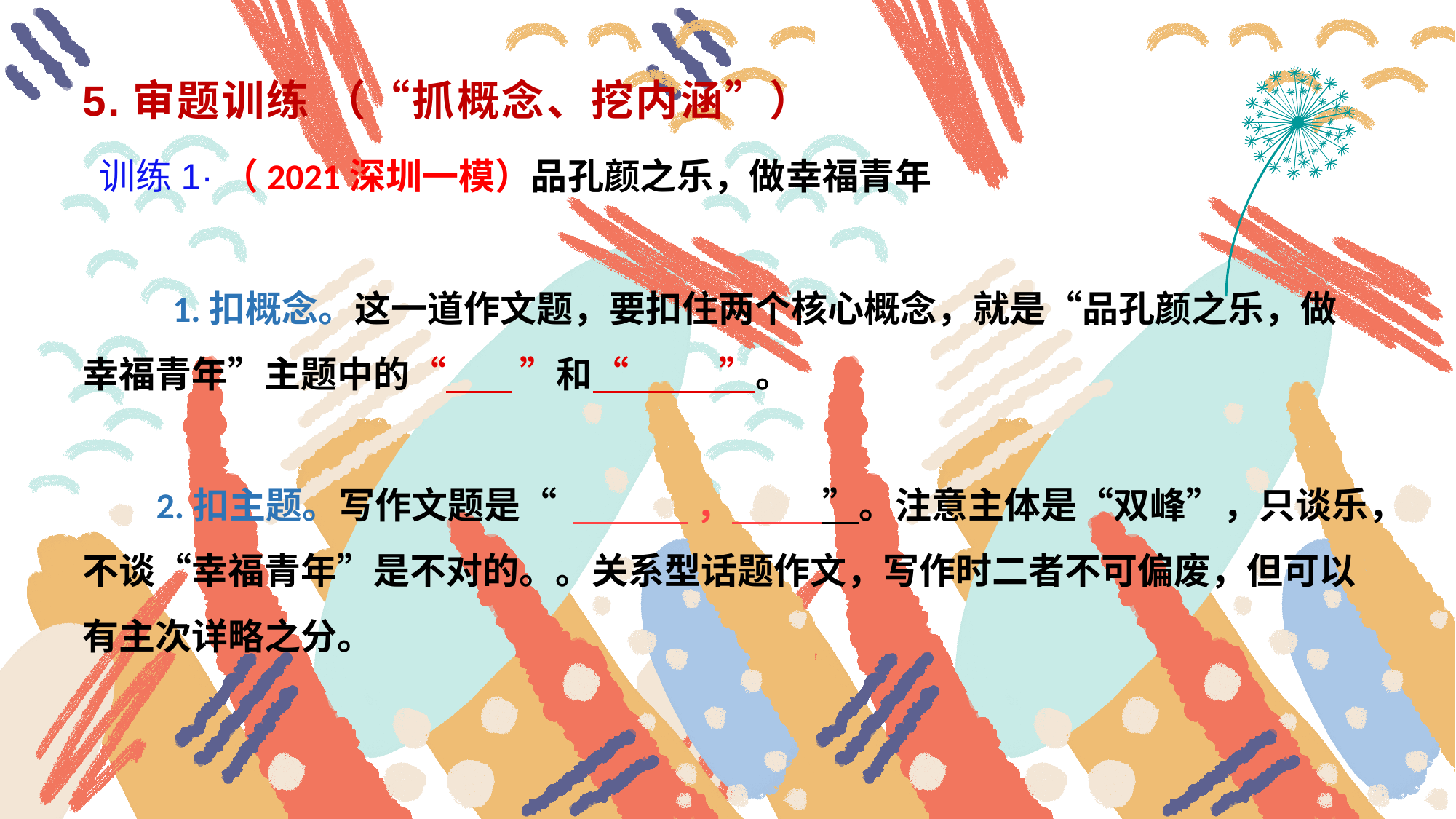

5.审题训练 （“抓概念、挖内涵”）
 训练1·（2021深圳一模）品孔颜之乐，做幸福青年

           1.扣概念。这一道作文题，要扣住两个核心概念，就是“品孔颜之乐，做幸福青年”主题中的“         ”和“           ”。

         2.扣主题。写作文题是“                 ，           ”。注意主体是“双峰”，只谈乐，不谈“幸福青年”是不对的。。关系型话题作文，写作时二者不可偏废，但可以有主次详略之分。